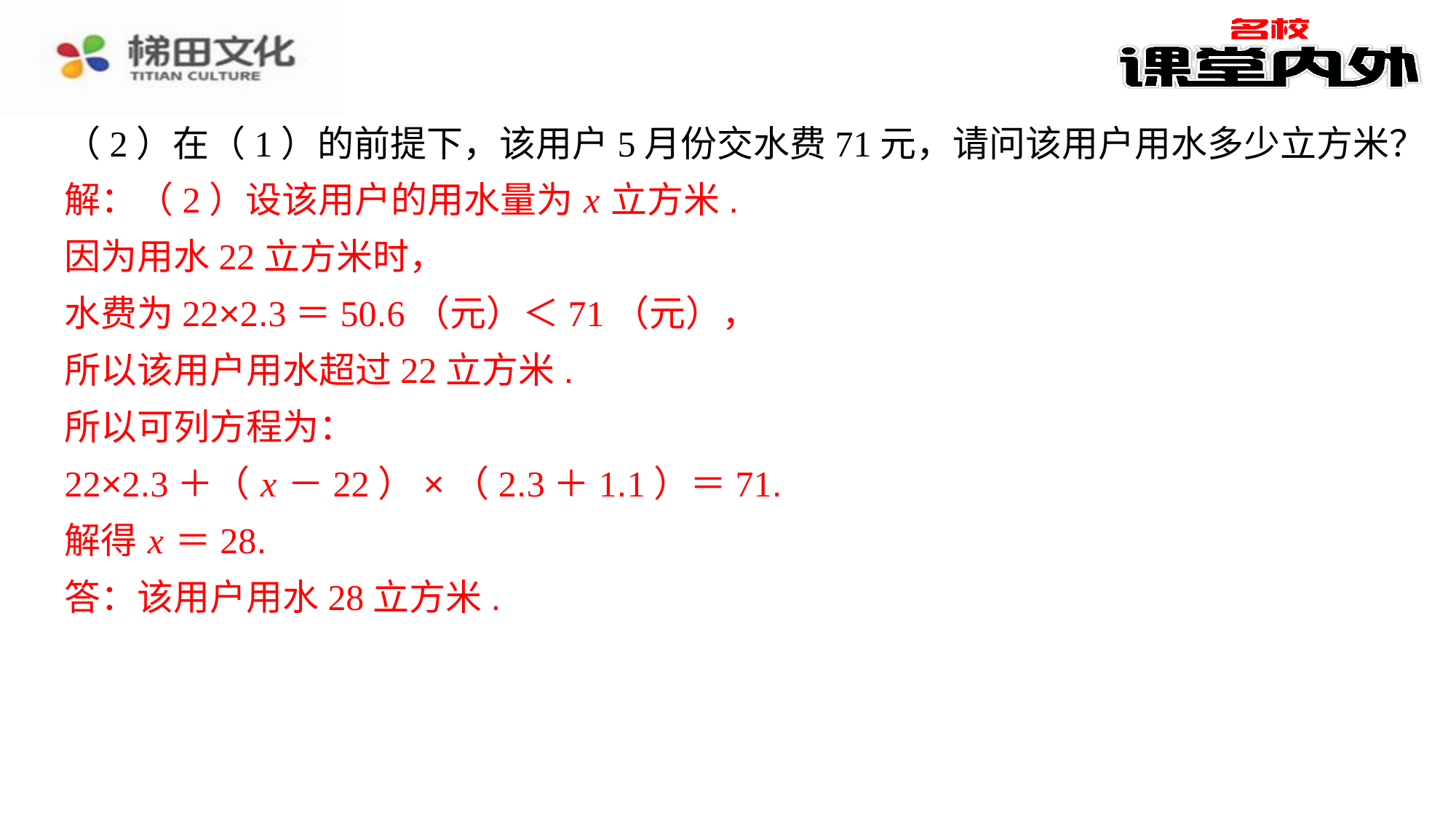

（2）在（1）的前提下，该用户5月份交水费71元，请问该用户用水多少立方米？
解：（2）设该用户的用水量为 x 立方米.
因为用水22立方米时，
水费为22×2.3＝50.6（元）＜71（元），
所以该用户用水超过22立方米.
所以可列方程为：
22×2.3＋（ x －22）×（2.3＋1.1）＝71.
解得 x ＝28.
答：该用户用水28立方米.
解：（2）设该用户的用水量为 x 立方米.
因为用水22立方米时，
水费为22×2.3＝50.6（元）＜71（元），
所以该用户用水超过22立方米.
所以可列方程为：
22×2.3＋（ x －22）×（2.3＋1.1）＝71.
解得 x ＝28.
答：该用户用水28立方米.